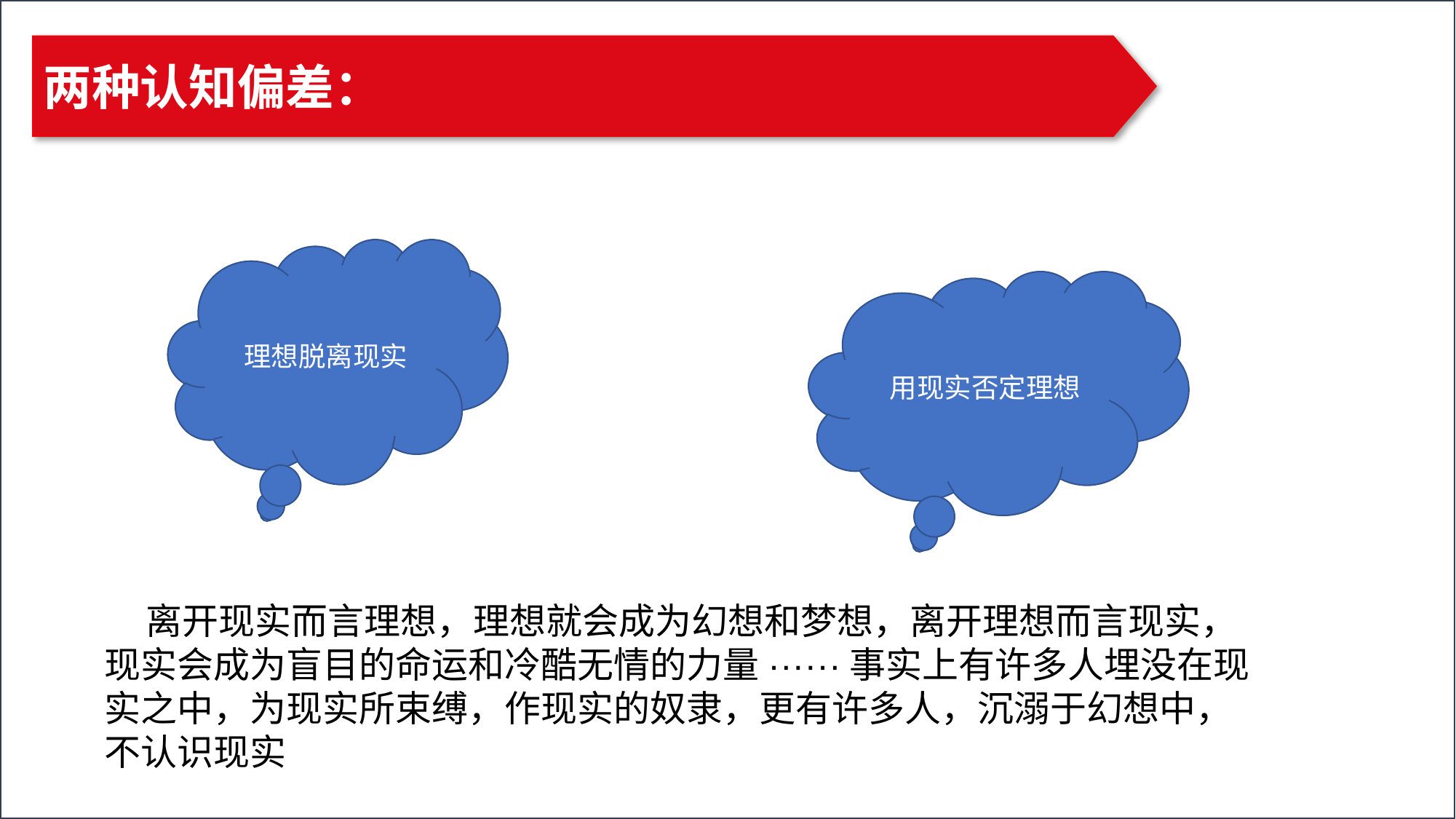

两种认知偏差：
理想脱离现实
用现实否定理想
    离开现实而言理想，理想就会成为幻想和梦想，离开理想而言现实，现实会成为盲目的命运和冷酷无情的力量······事实上有许多人埋没在现实之中，为现实所束缚，作现实的奴隶，更有许多人，沉溺于幻想中，不认识现实